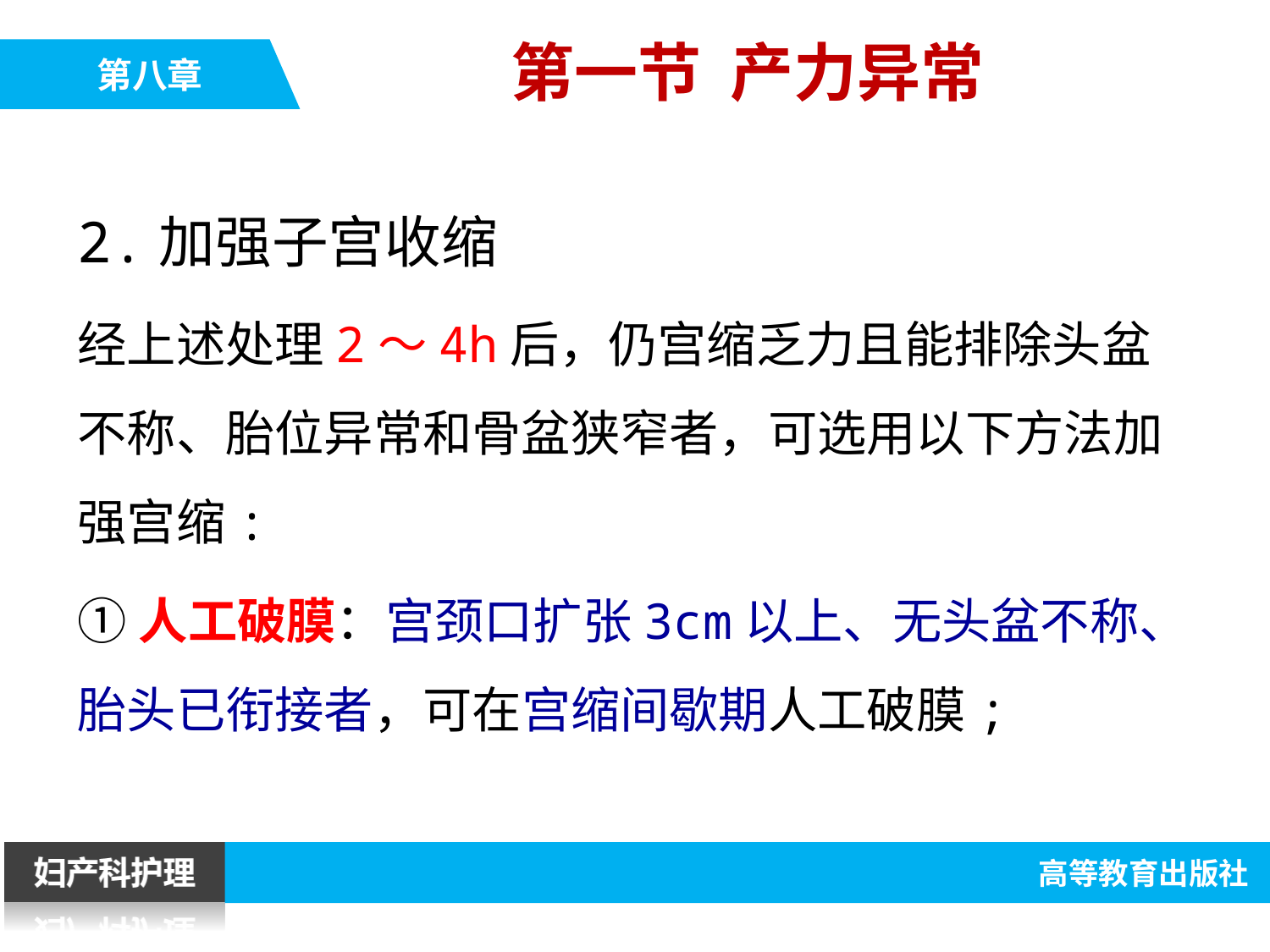

第一节  产力异常

2.加强子宫收缩
经上述处理2～4h后，仍宫缩乏力且能排除头盆不称、胎位异常和骨盆狭窄者，可选用以下方法加强宫缩:
①人工破膜：宫颈口扩张3cm以上、无头盆不称、胎头已衔接者，可在宫缩间歇期人工破膜;